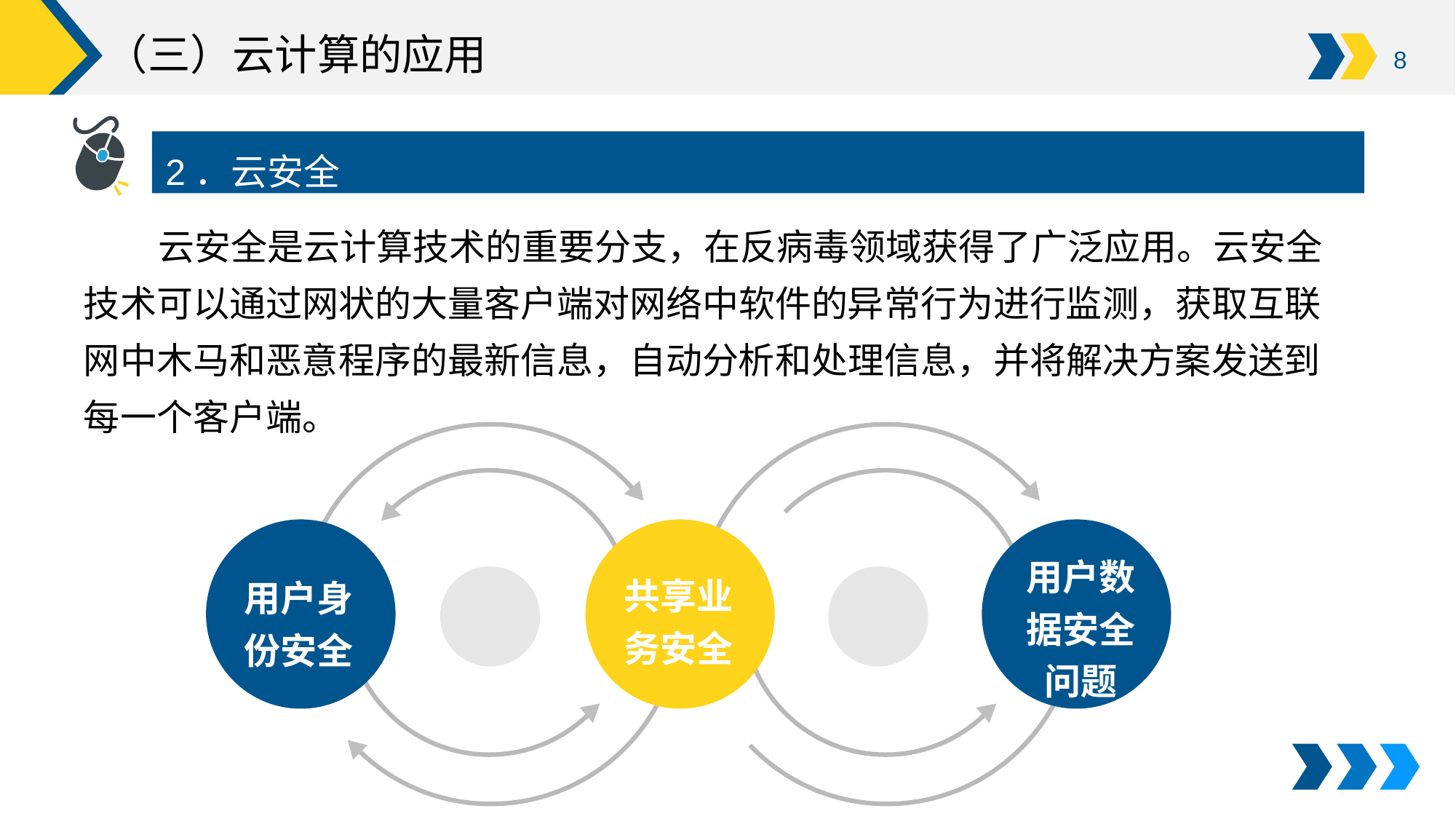

# （三）云计算的应用

2．云安全

云安全是云计算技术的重要分支，在反病毒领域获得了广泛应用。云安全技术可以通过网状的大量客户端对网络中软件的异常行为进行监测，获取互联网中木马和恶意程序的最新信息，自动分析和处理信息，并将解决方案发送到每一个客户端。

用户数据安全问题
共享业务安全
用户身份安全